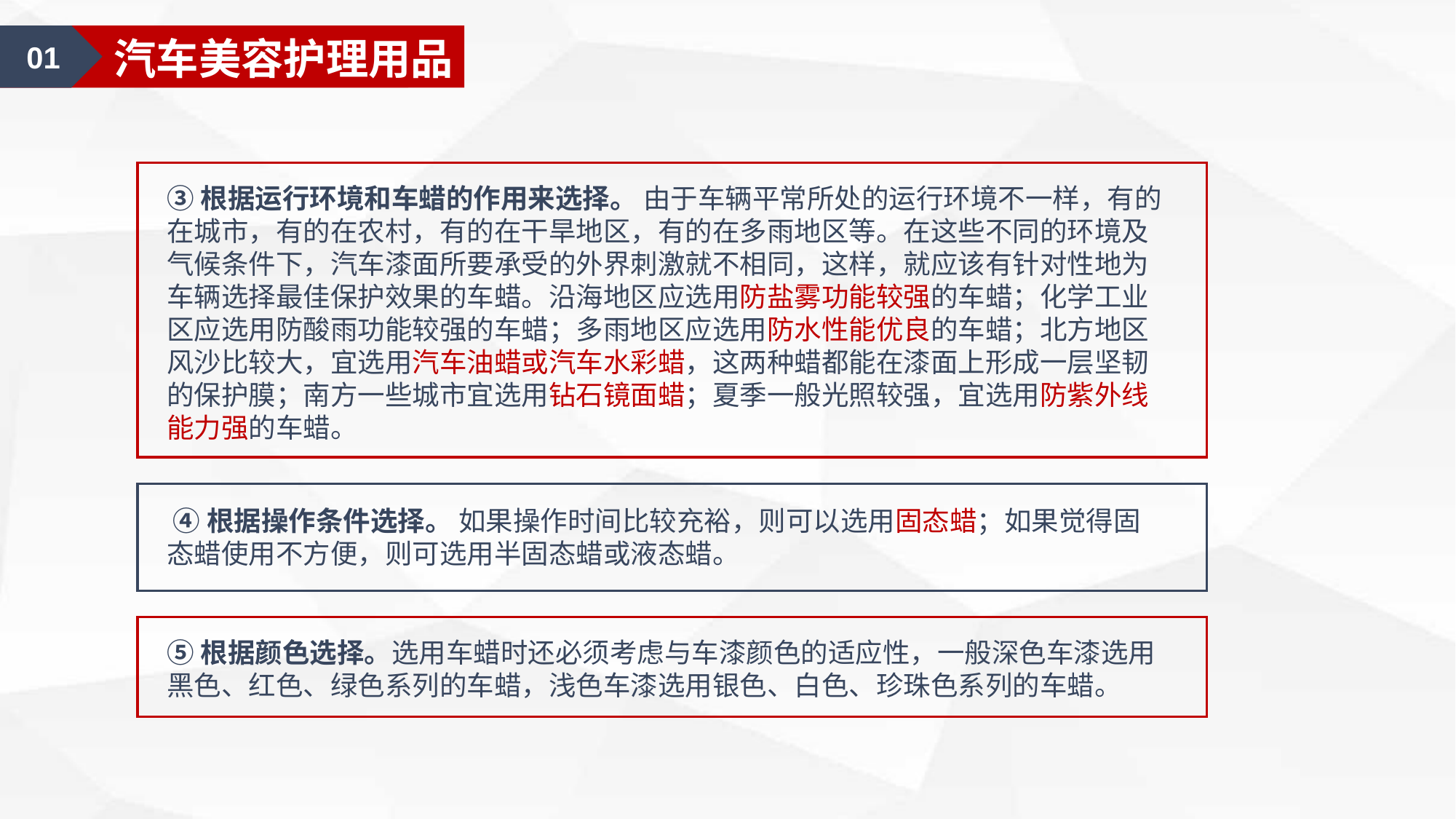

01
汽车美容认知

01
汽车美容护理用品

③根据运行环境和车蜡的作用来选择。 由于车辆平常所处的运行环境不一样，有的在城市，有的在农村，有的在干旱地区，有的在多雨地区等。在这些不同的环境及气候条件下，汽车漆面所要承受的外界刺激就不相同，这样，就应该有针对性地为车辆选择最佳保护效果的车蜡。沿海地区应选用防盐雾功能较强的车蜡；化学工业区应选用防酸雨功能较强的车蜡；多雨地区应选用防水性能优良的车蜡；北方地区风沙比较大，宜选用汽车油蜡或汽车水彩蜡，这两种蜡都能在漆面上形成一层坚韧的保护膜；南方一些城市宜选用钻石镜面蜡；夏季一般光照较强，宜选用防紫外线能力强的车蜡。

 ④根据操作条件选择。 如果操作时间比较充裕，则可以选用固态蜡；如果觉得固态蜡使用不方便，则可选用半固态蜡或液态蜡。

⑤根据颜色选择。选用车蜡时还必须考虑与车漆颜色的适应性，一般深色车漆选用黑色、红色、绿色系列的车蜡，浅色车漆选用银色、白色、珍珠色系列的车蜡。